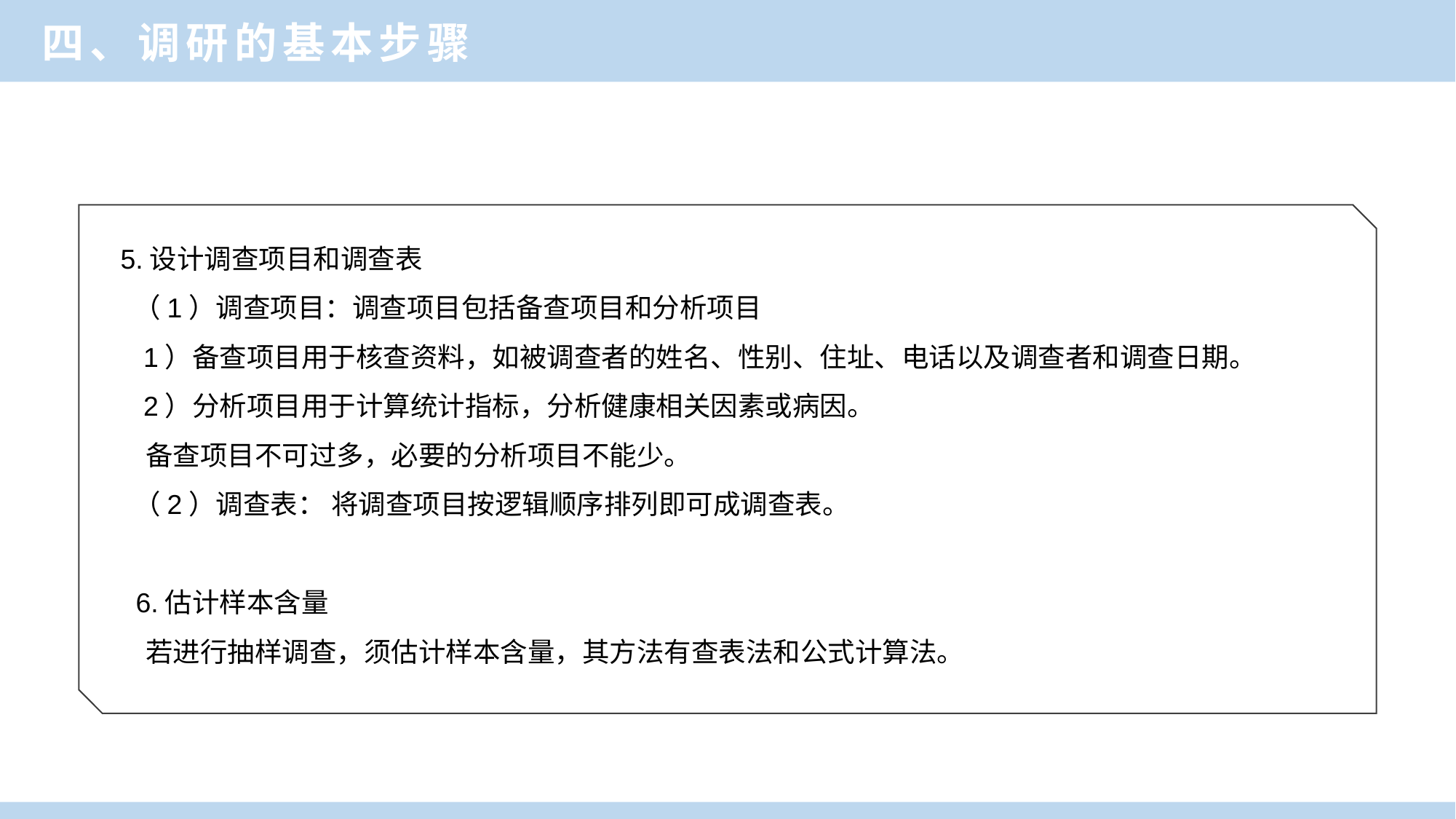

四、调研的基本步骤

5.设计调查项目和调查表
 （1）调查项目：调查项目包括备查项目和分析项目
   1）备查项目用于核查资料，如被调查者的姓名、性别、住址、电话以及调查者和调查日期。
   2）分析项目用于计算统计指标，分析健康相关因素或病因。
   备查项目不可过多，必要的分析项目不能少。
 （2）调查表： 将调查项目按逻辑顺序排列即可成调查表。

  6.估计样本含量
   若进行抽样调查，须估计样本含量，其方法有查表法和公式计算法。